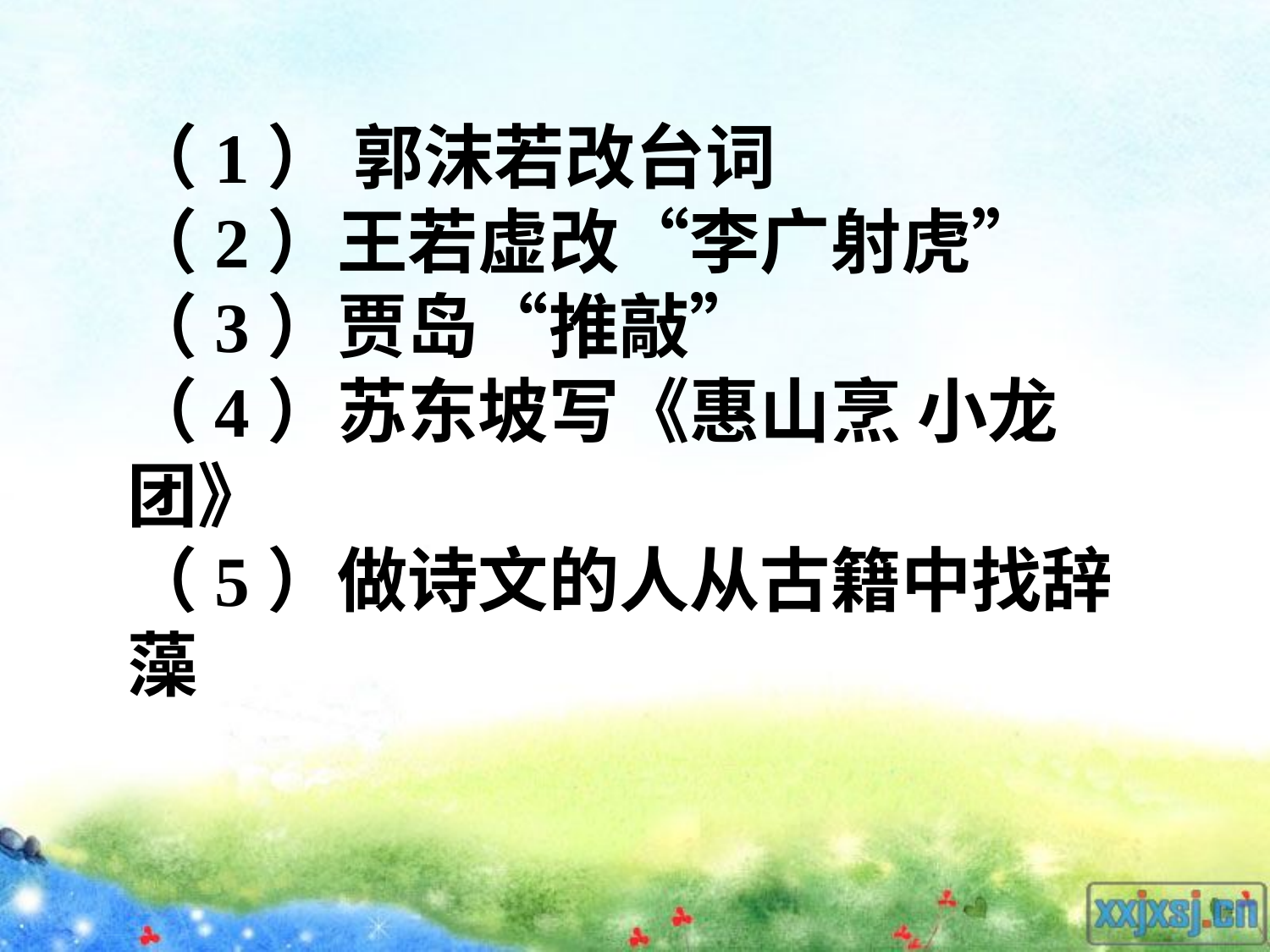

（1） 郭沫若改台词
（2）王若虚改“李广射虎”
（3）贾岛“推敲”
（4）苏东坡写《惠山烹 小龙团》
（5）做诗文的人从古籍中找辞藻